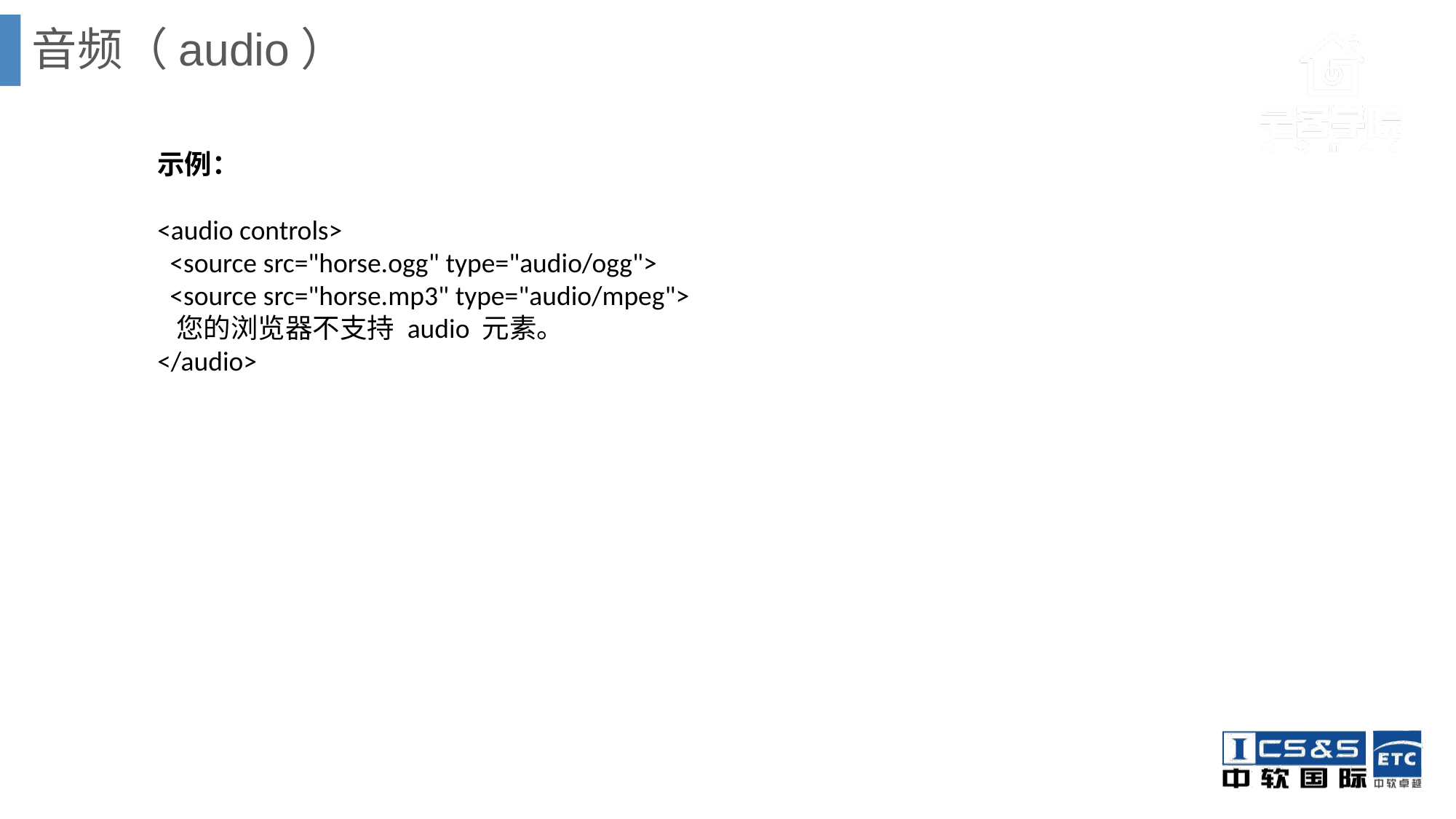

音频（audio）

示例：

<audio controls>
  <source src="horse.ogg" type="audio/ogg">
  <source src="horse.mp3" type="audio/mpeg">
  您的浏览器不支持 audio 元素。
</audio>